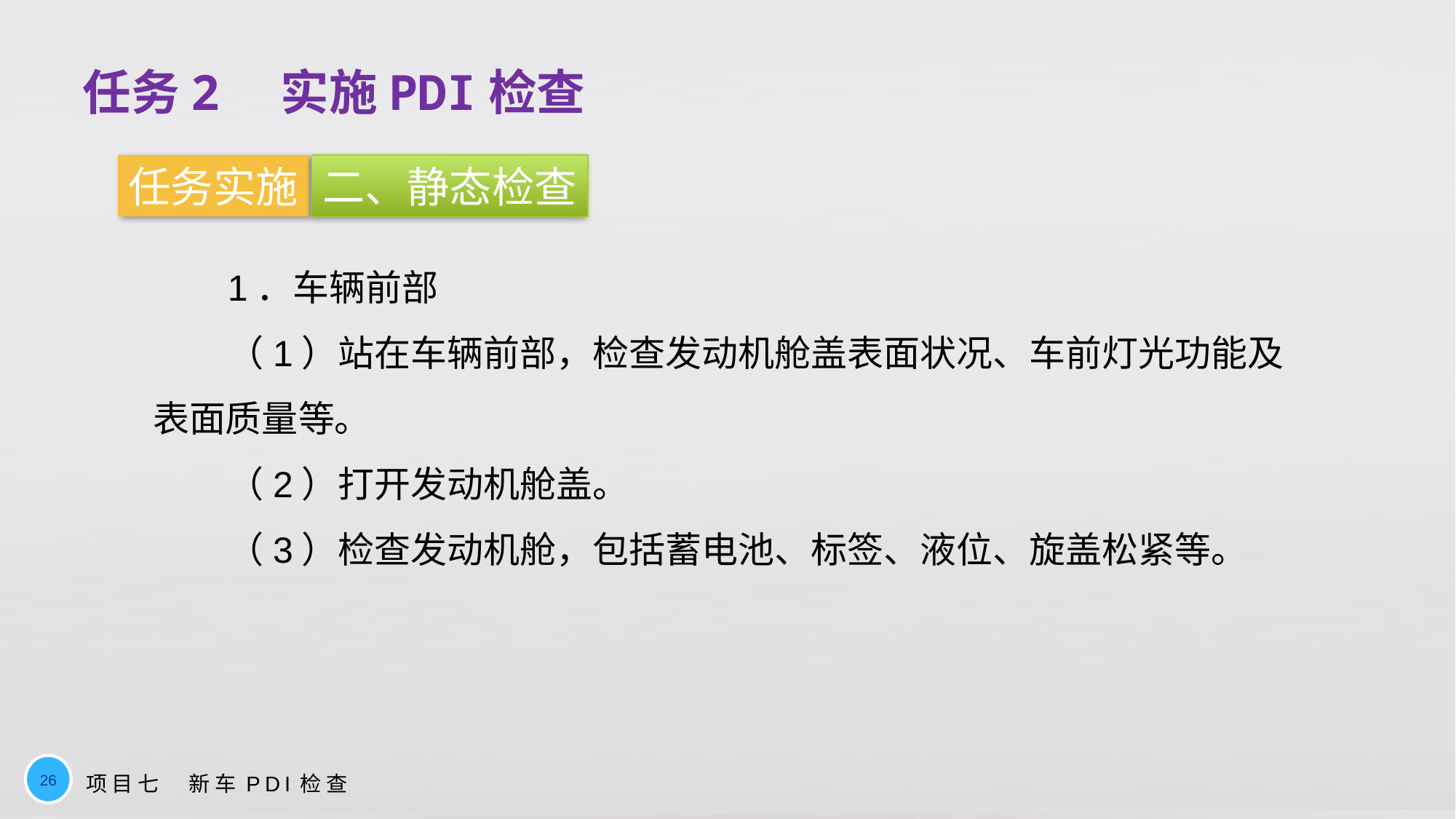

任务2　实施PDI检查
任务实施
二、静态检查
1．车辆前部
（1）站在车辆前部，检查发动机舱盖表面状况、车前灯光功能及表面质量等。
（2）打开发动机舱盖。
（3）检查发动机舱，包括蓄电池、标签、液位、旋盖松紧等。
26